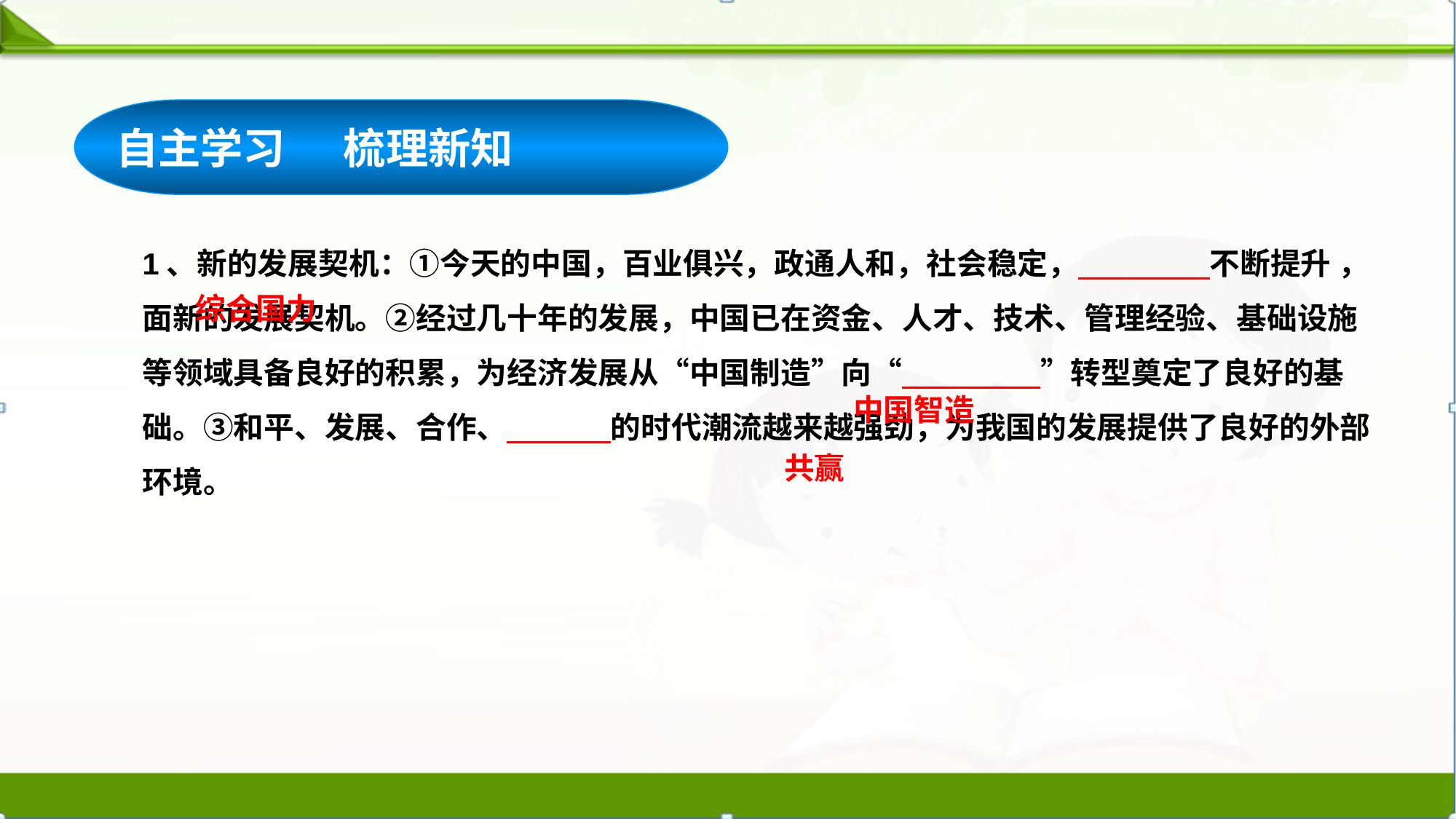

自主学习      梳理新知
1、新的发展契机：①今天的中国，百业俱兴，政通人和，社会稳定，                   不断提升 ，面新的发展契机。②经过几十年的发展，中国已在资金、人才、技术、管理经验、基础设施等领域具备良好的积累，为经济发展从“中国制造”向“                    ”转型奠定了良好的基础。③和平、发展、合作、               的时代潮流越来越强劲，为我国的发展提供了良好的外部环境。
综合国力
中国智造
共赢